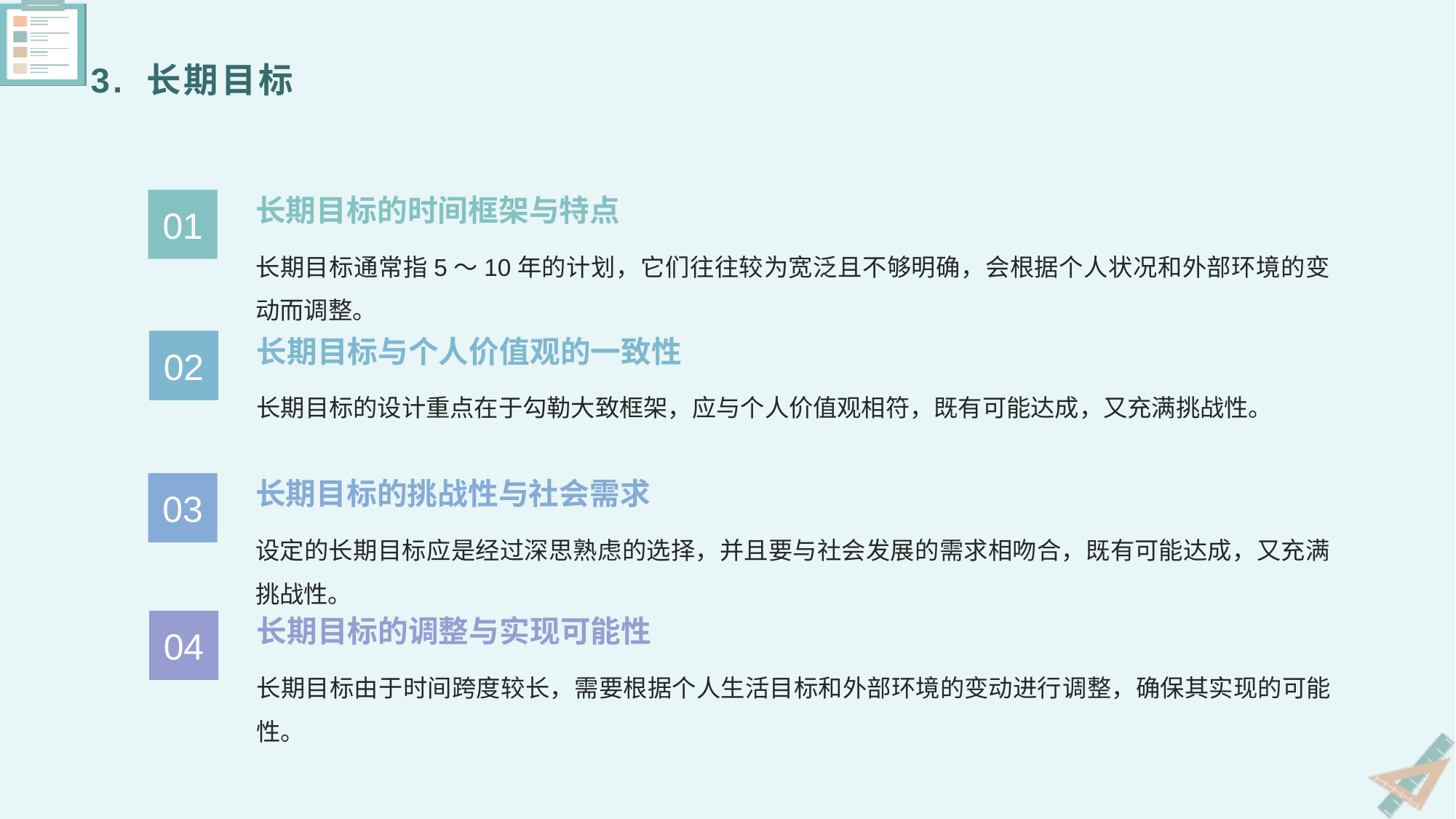

3. 长期目标
长期目标的时间框架与特点
01
长期目标通常指5～10年的计划，它们往往较为宽泛且不够明确，会根据个人状况和外部环境的变动而调整。
长期目标与个人价值观的一致性
02
长期目标的设计重点在于勾勒大致框架，应与个人价值观相符，既有可能达成，又充满挑战性。
长期目标的挑战性与社会需求
03
设定的长期目标应是经过深思熟虑的选择，并且要与社会发展的需求相吻合，既有可能达成，又充满挑战性。
长期目标的调整与实现可能性
04
长期目标由于时间跨度较长，需要根据个人生活目标和外部环境的变动进行调整，确保其实现的可能性。